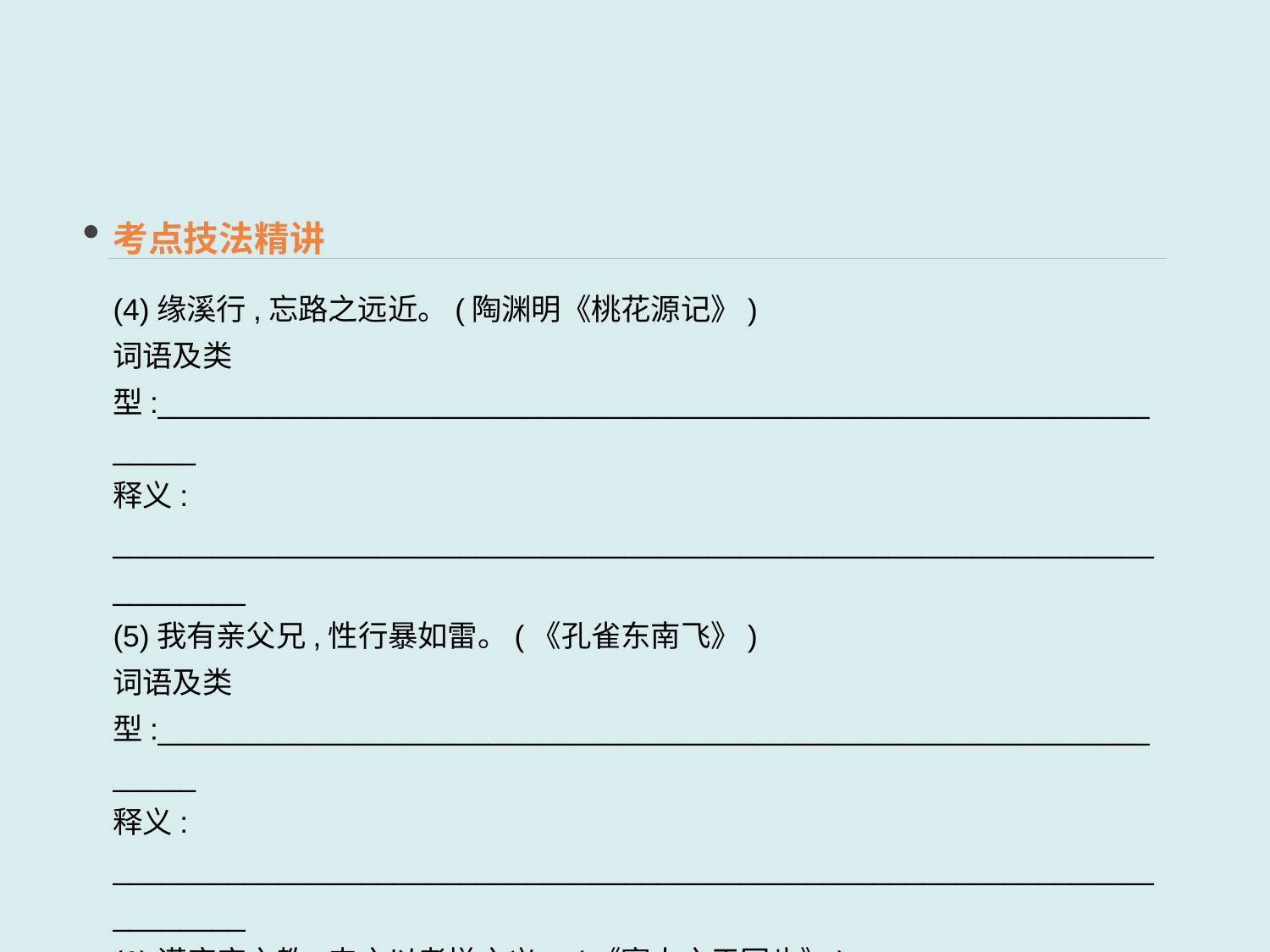

考点技法精讲

(4)缘溪行,忘路之远近。(陶渊明《桃花源记》)
词语及类型:_________________________________________________________________
释义: _______________________________________________________________________
(5)我有亲父兄,性行暴如雷。(《孔雀东南飞》)
词语及类型:_________________________________________________________________
释义: _______________________________________________________________________
(6)谨庠序之教,申之以孝悌之义。(《寡人之于国也》)
词语及类型:_________________________________________________________________
释义: _______________________________________________________________________